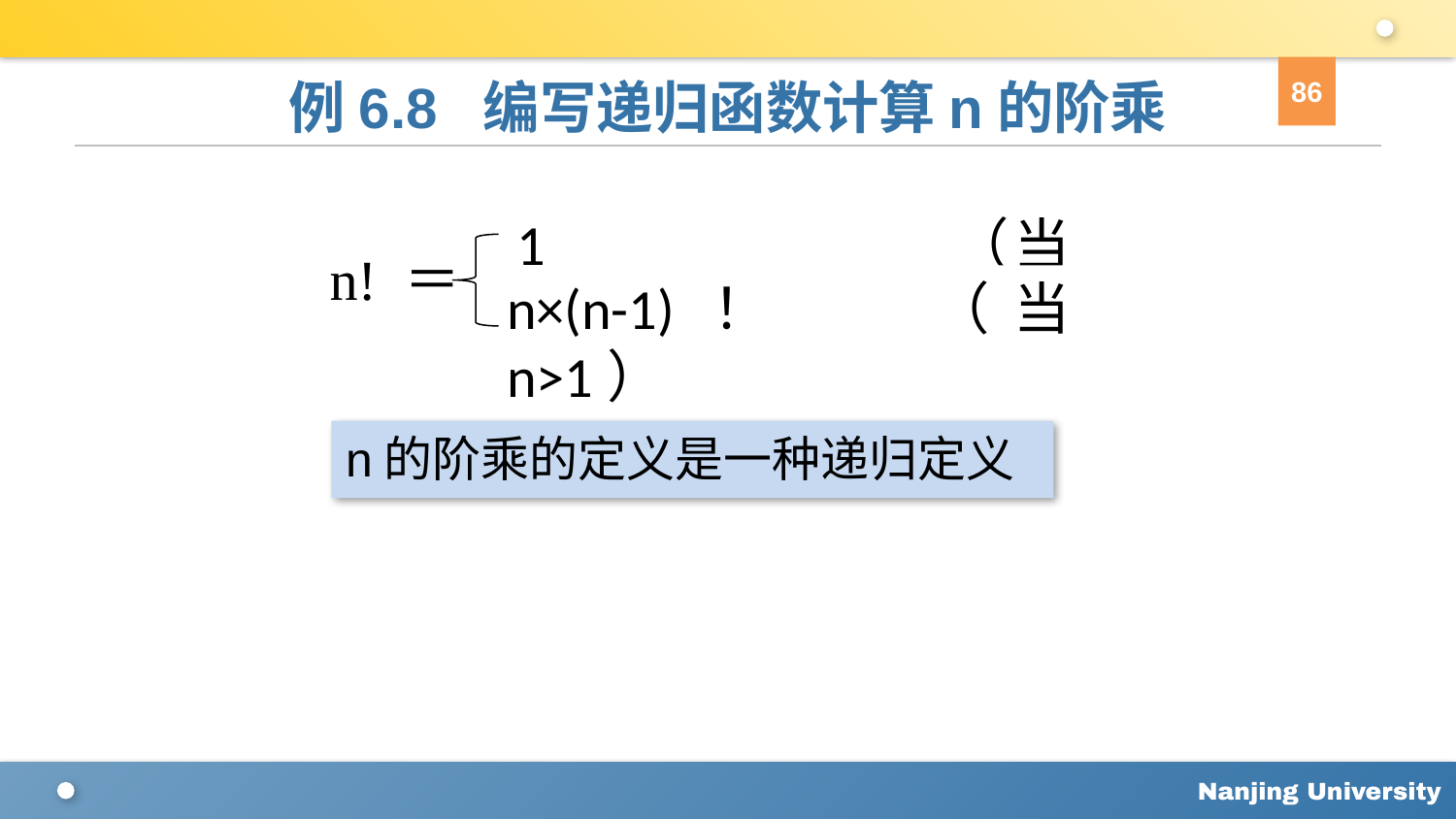

86
# 例6.8  编写递归函数计算n的阶乘
  1     	              （当n=1）

n! ＝
n×(n-1)！ 	 （当n>1）

n的阶乘的定义是一种递归定义